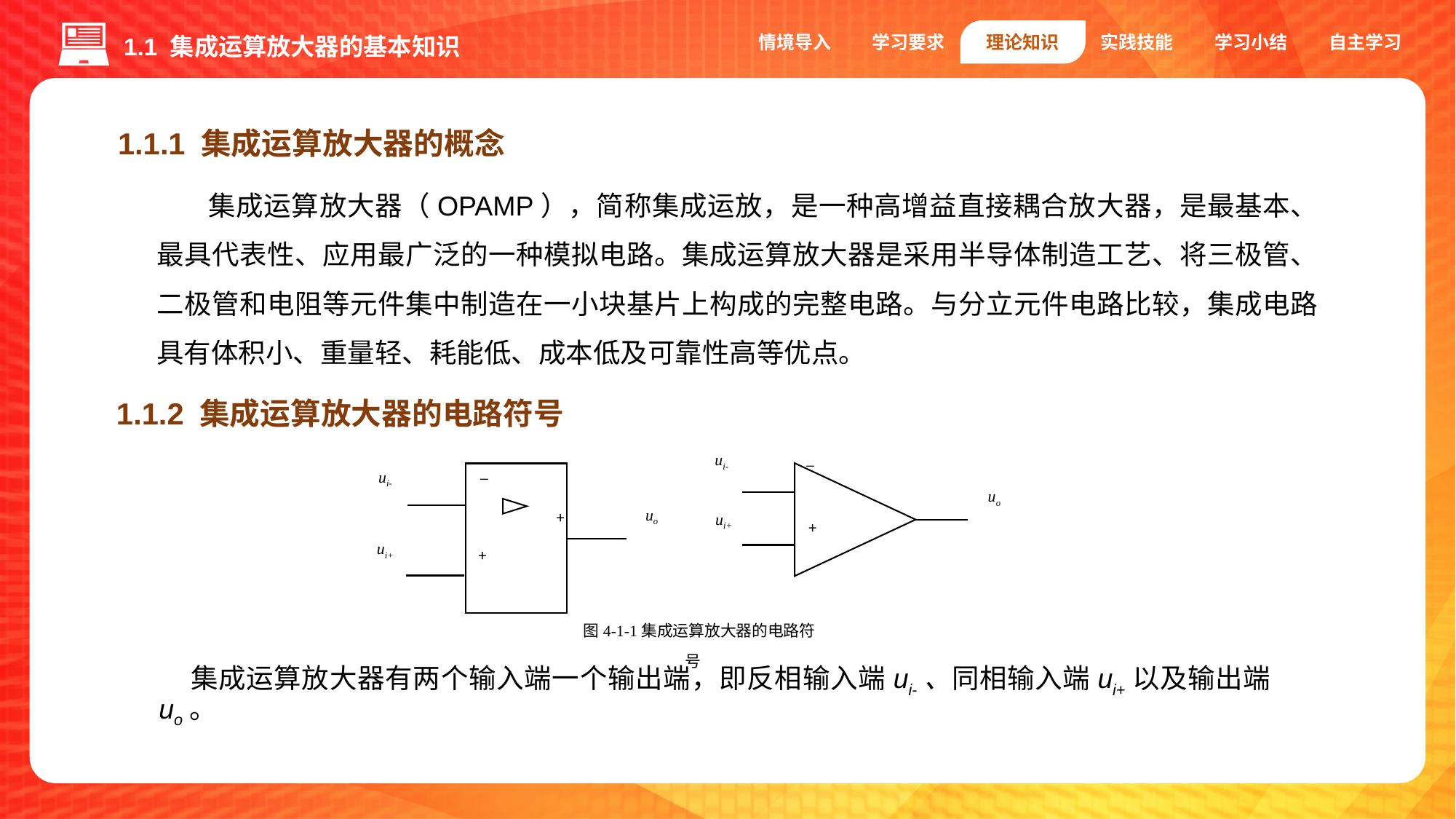

情境导入
学习要求
理论知识
实践技能
学习小结
自主学习

1.1 集成运算放大器的基本知识
1.1.1 集成运算放大器的概念
集成运算放大器（OPAMP），简称集成运放，是一种高增益直接耦合放大器，是最基本、最具代表性、应用最广泛的一种模拟电路。集成运算放大器是采用半导体制造工艺、将三极管、二极管和电阻等元件集中制造在一小块基片上构成的完整电路。与分立元件电路比较，集成电路具有体积小、重量轻、耗能低、成本低及可靠性高等优点。
1.1.2 集成运算放大器的电路符号
_
ui-

uo
ui+
+
_

+
+

ui-
uo
ui+
图4-1-1集成运算放大器的电路符号
集成运算放大器有两个输入端一个输出端，即反相输入端ui-、同相输入端ui+以及输出端uo。